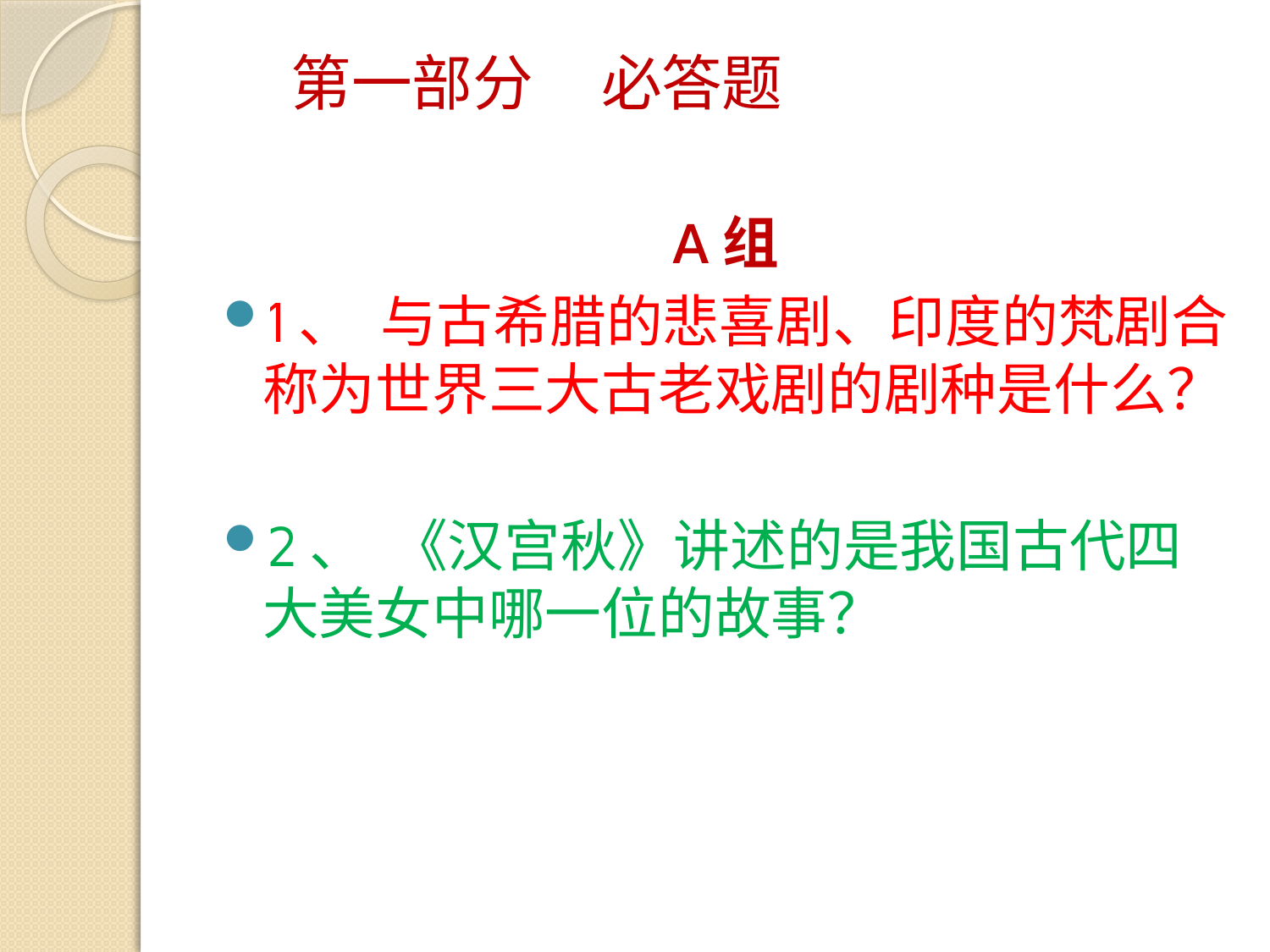

# 第一部分     必答题
A组
1、  与古希腊的悲喜剧、印度的梵剧合称为世界三大古老戏剧的剧种是什么？

2、  《汉宫秋》讲述的是我国古代四大美女中哪一位的故事？